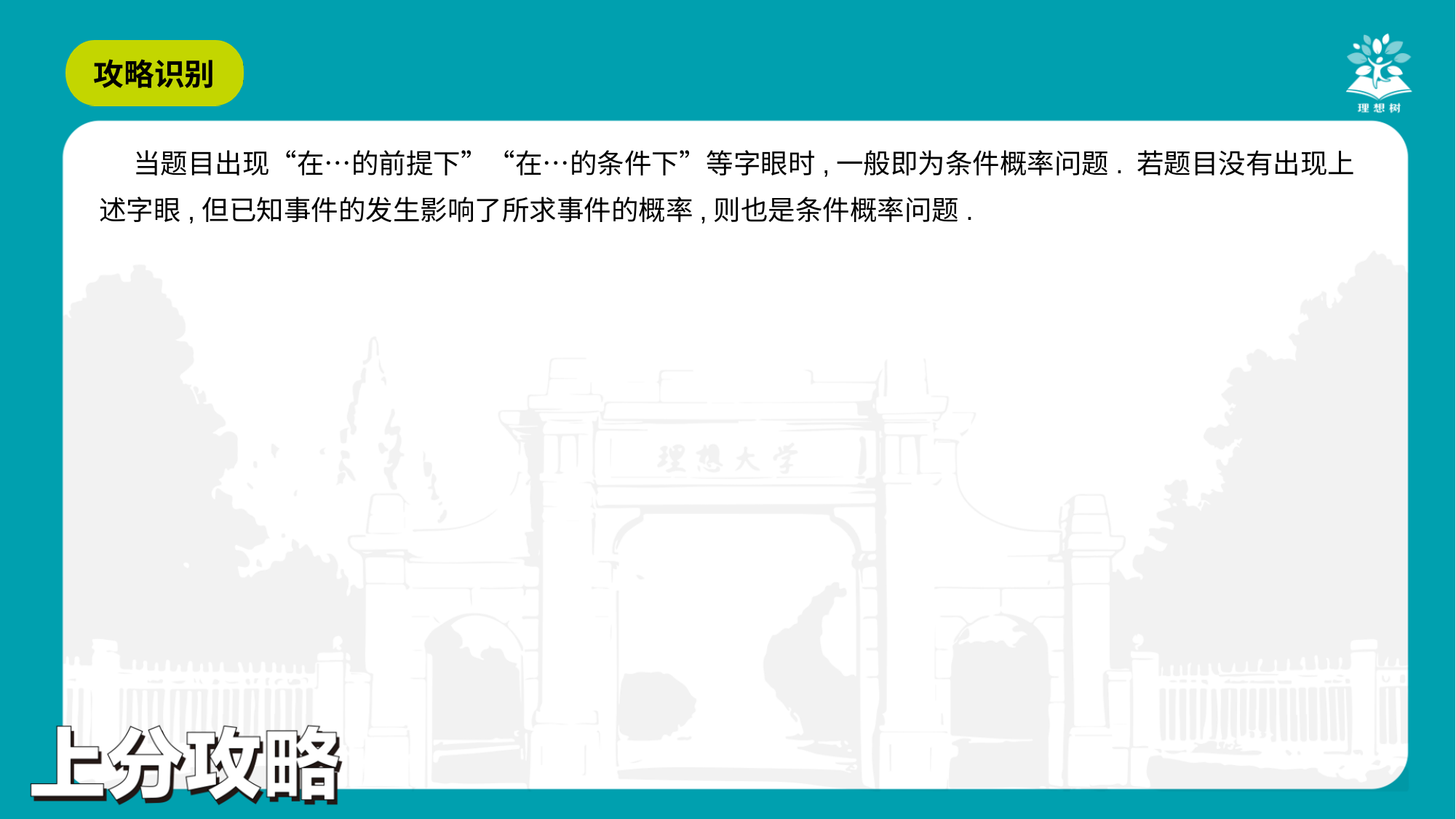

当题目出现“在…的前提下”“在…的条件下”等字眼时,一般即为条件概率问题. 若题目没有出现上
述字眼,但已知事件的发生影响了所求事件的概率,则也是条件概率问题.